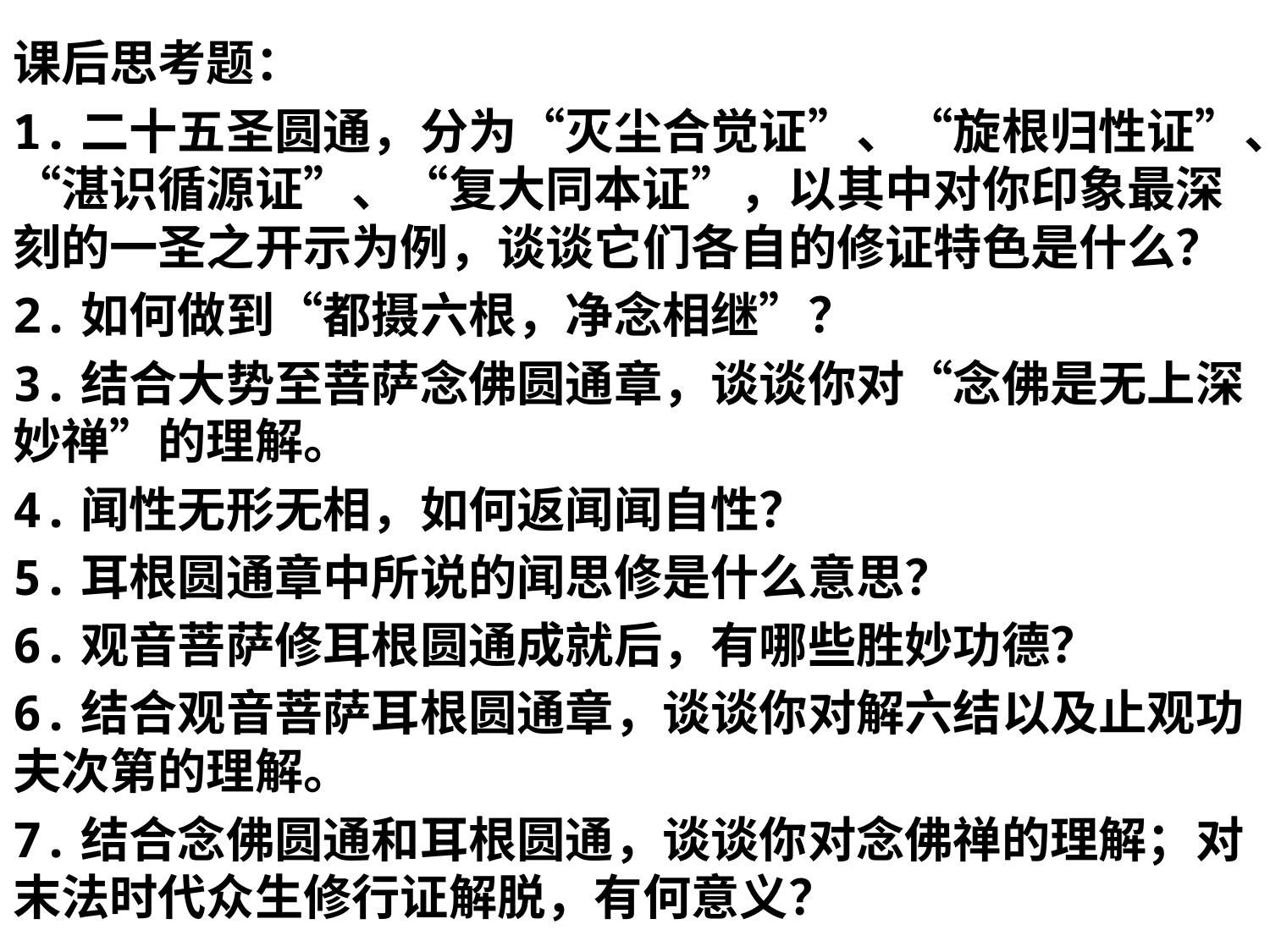

课后思考题：
1.二十五圣圆通，分为“灭尘合觉证”、“旋根归性证”、“湛识循源证”、“复大同本证”，以其中对你印象最深刻的一圣之开示为例，谈谈它们各自的修证特色是什么？
2.如何做到“都摄六根，净念相继”？
3.结合大势至菩萨念佛圆通章，谈谈你对“念佛是无上深妙禅”的理解。
4.闻性无形无相，如何返闻闻自性？
5.耳根圆通章中所说的闻思修是什么意思？
6.观音菩萨修耳根圆通成就后，有哪些胜妙功德？
6.结合观音菩萨耳根圆通章，谈谈你对解六结以及止观功夫次第的理解。
7.结合念佛圆通和耳根圆通，谈谈你对念佛禅的理解；对末法时代众生修行证解脱，有何意义？